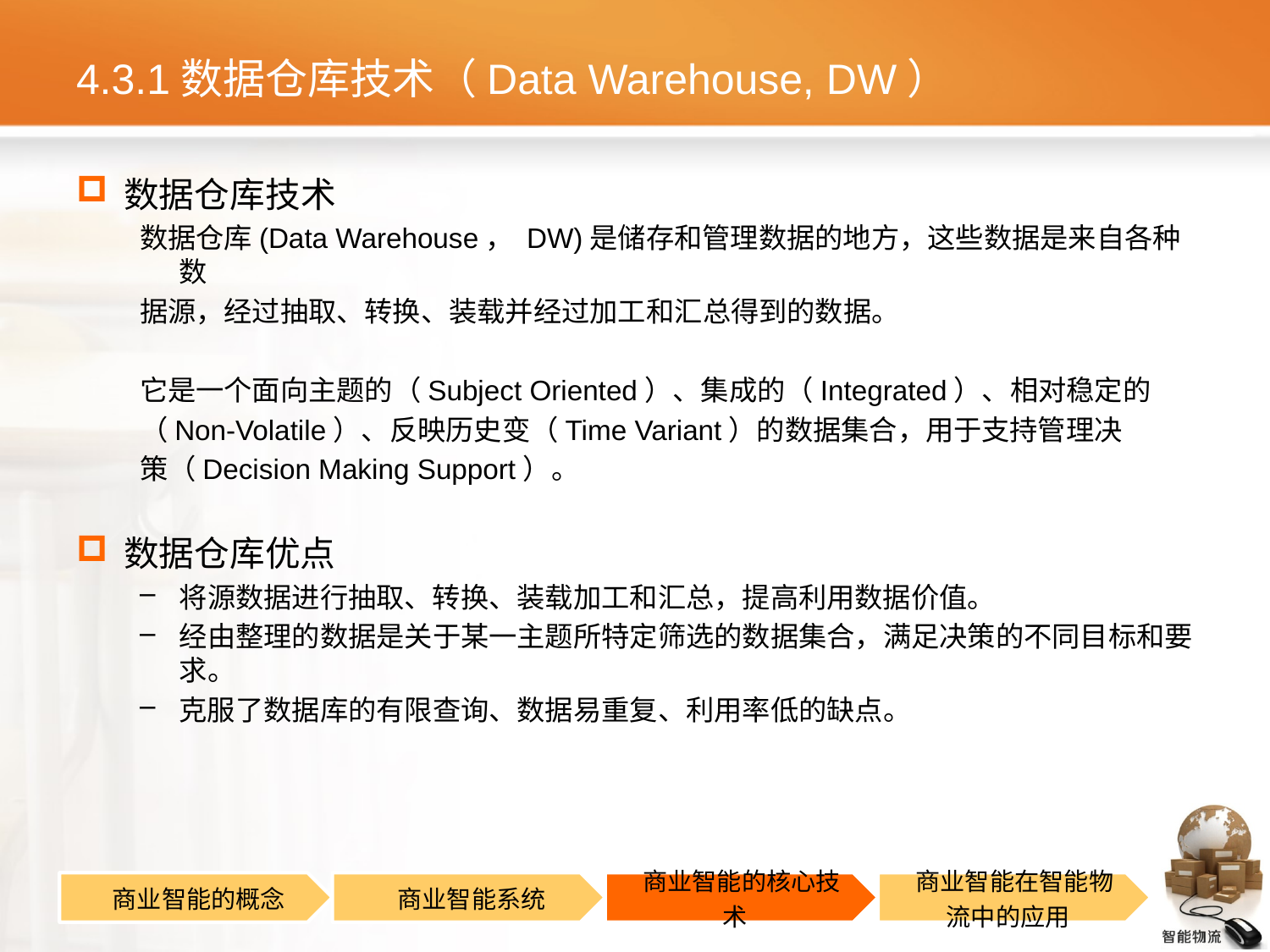

# 4.3.1数据仓库技术（Data Warehouse, DW）
数据仓库技术
数据仓库(Data Warehouse， DW)是储存和管理数据的地方，这些数据是来自各种数
据源，经过抽取、转换、装载并经过加工和汇总得到的数据。

它是一个面向主题的（Subject Oriented）、集成的（Integrated）、相对稳定的
（Non-Volatile）、反映历史变（Time Variant）的数据集合，用于支持管理决
策（Decision Making Support）。

数据仓库优点
将源数据进行抽取、转换、装载加工和汇总，提高利用数据价值。
经由整理的数据是关于某一主题所特定筛选的数据集合，满足决策的不同目标和要求。
克服了数据库的有限查询、数据易重复、利用率低的缺点。